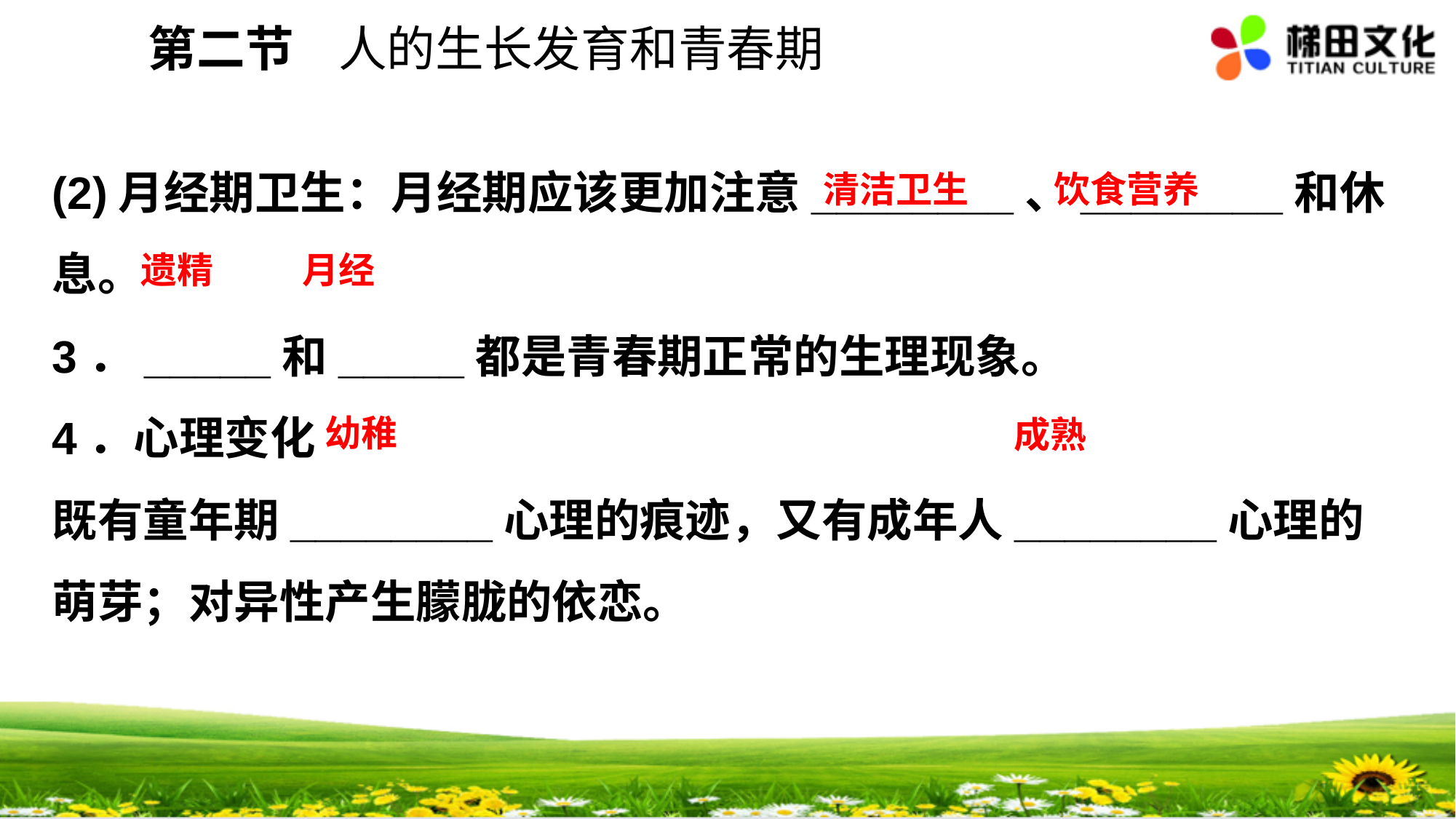

第二节    人的生长发育和青春期
(2)月经期卫生：月经期应该更加注意________、________和休息。
3．_____和_____都是青春期正常的生理现象。
4．心理变化
既有童年期________心理的痕迹，又有成年人________心理的萌芽；对异性产生朦胧的依恋。
饮食营养
清洁卫生
遗精
月经
幼稚
成熟